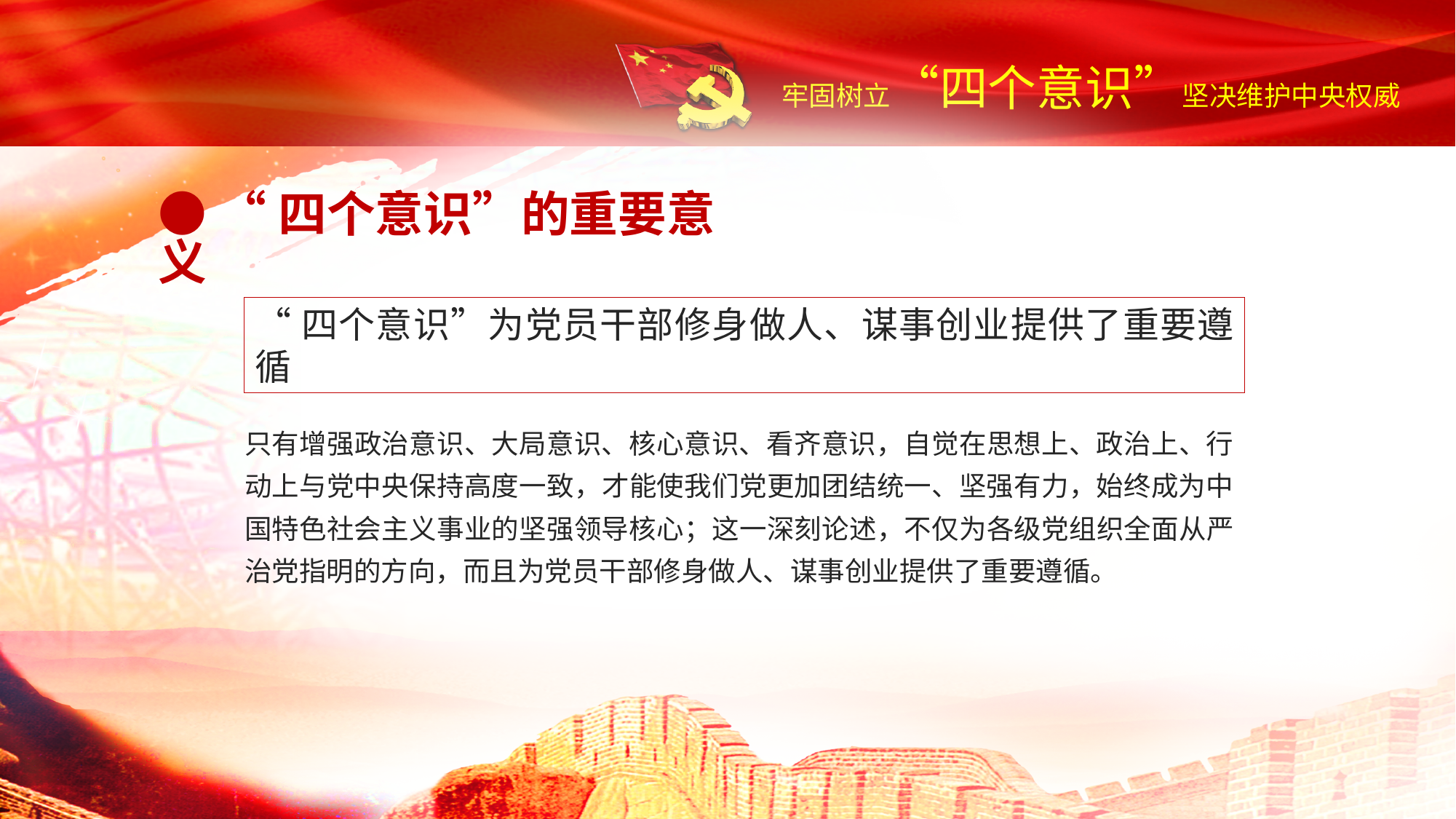

● “四个意识”的重要意义
“四个意识”为党员干部修身做人、谋事创业提供了重要遵循

只有增强政治意识、大局意识、核心意识、看齐意识，自觉在思想上、政治上、行动上与党中央保持高度一致，才能使我们党更加团结统一、坚强有力，始终成为中国特色社会主义事业的坚强领导核心；这一深刻论述，不仅为各级党组织全面从严治党指明的方向，而且为党员干部修身做人、谋事创业提供了重要遵循。